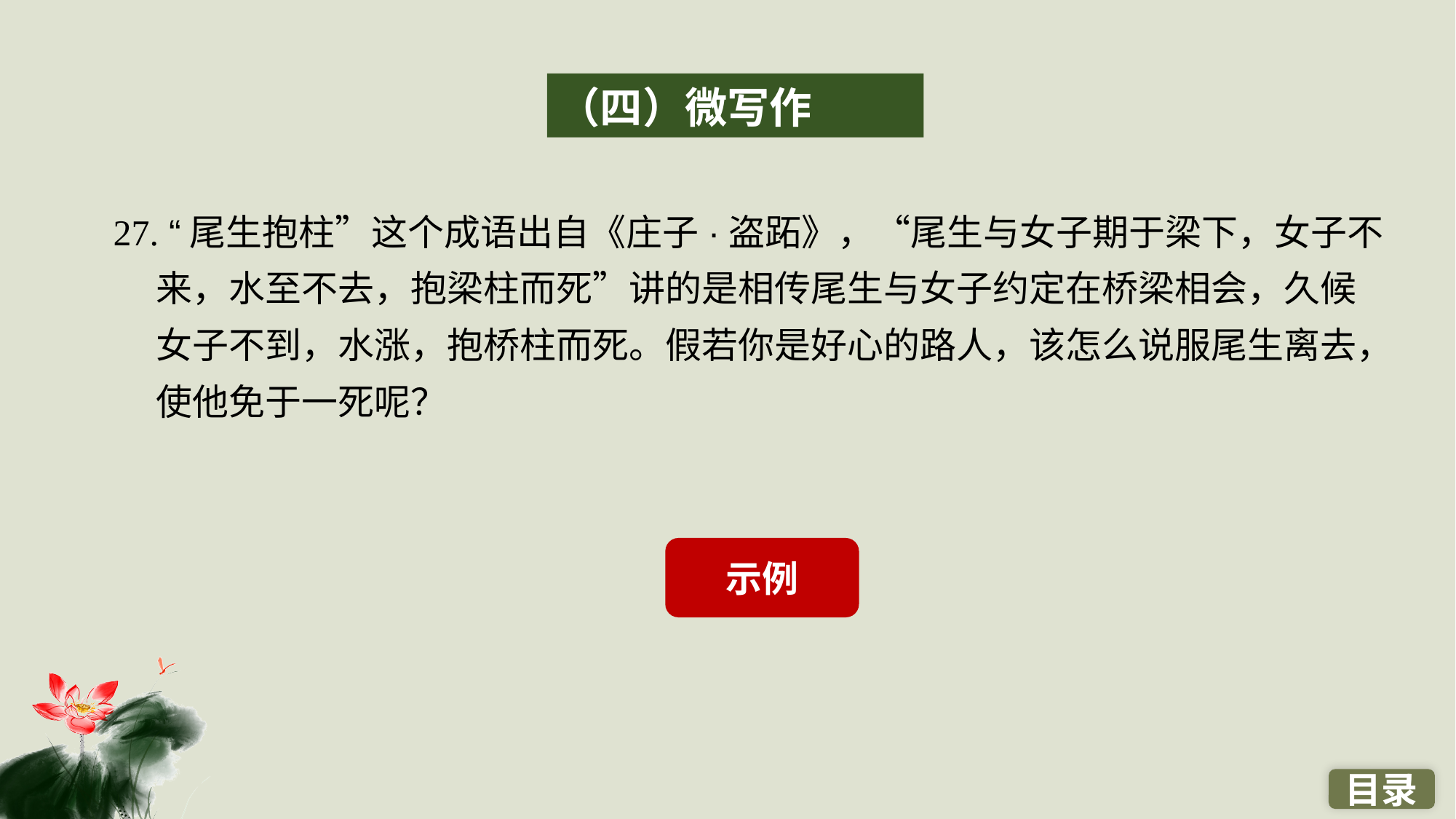

（四）微写作
27. “尾生抱柱”这个成语出自《庄子·盗跖》，“尾生与女子期于梁下，女子不来，水至不去，抱梁柱而死”讲的是相传尾生与女子约定在桥梁相会，久候女子不到，水涨，抱桥柱而死。假若你是好心的路人，该怎么说服尾生离去，使他免于一死呢？
示例